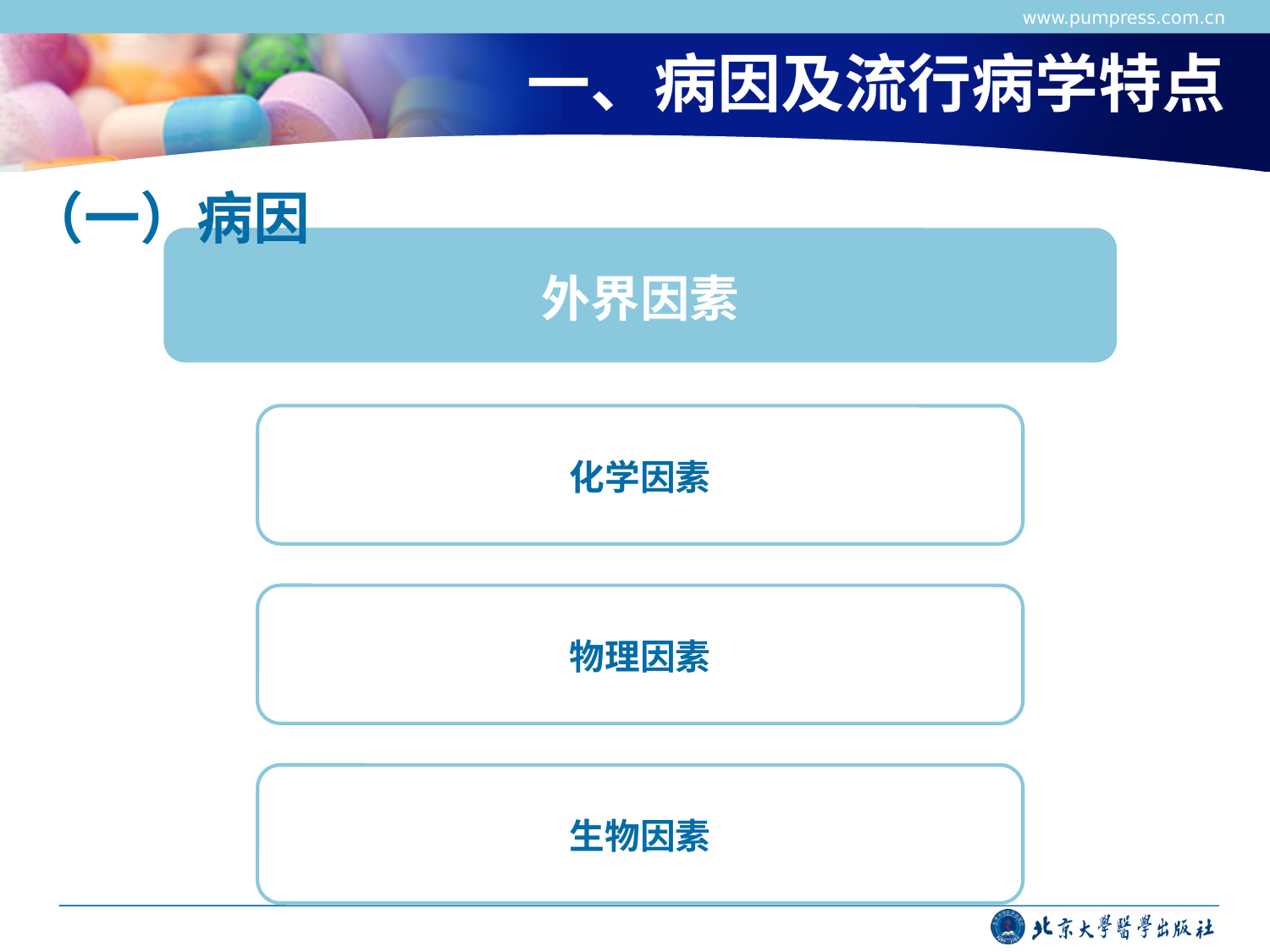

www.pumpress.com.cn
# 一、病因及流行病学特点
（一）病因
外界因素
化学因素
物理因素
生物因素